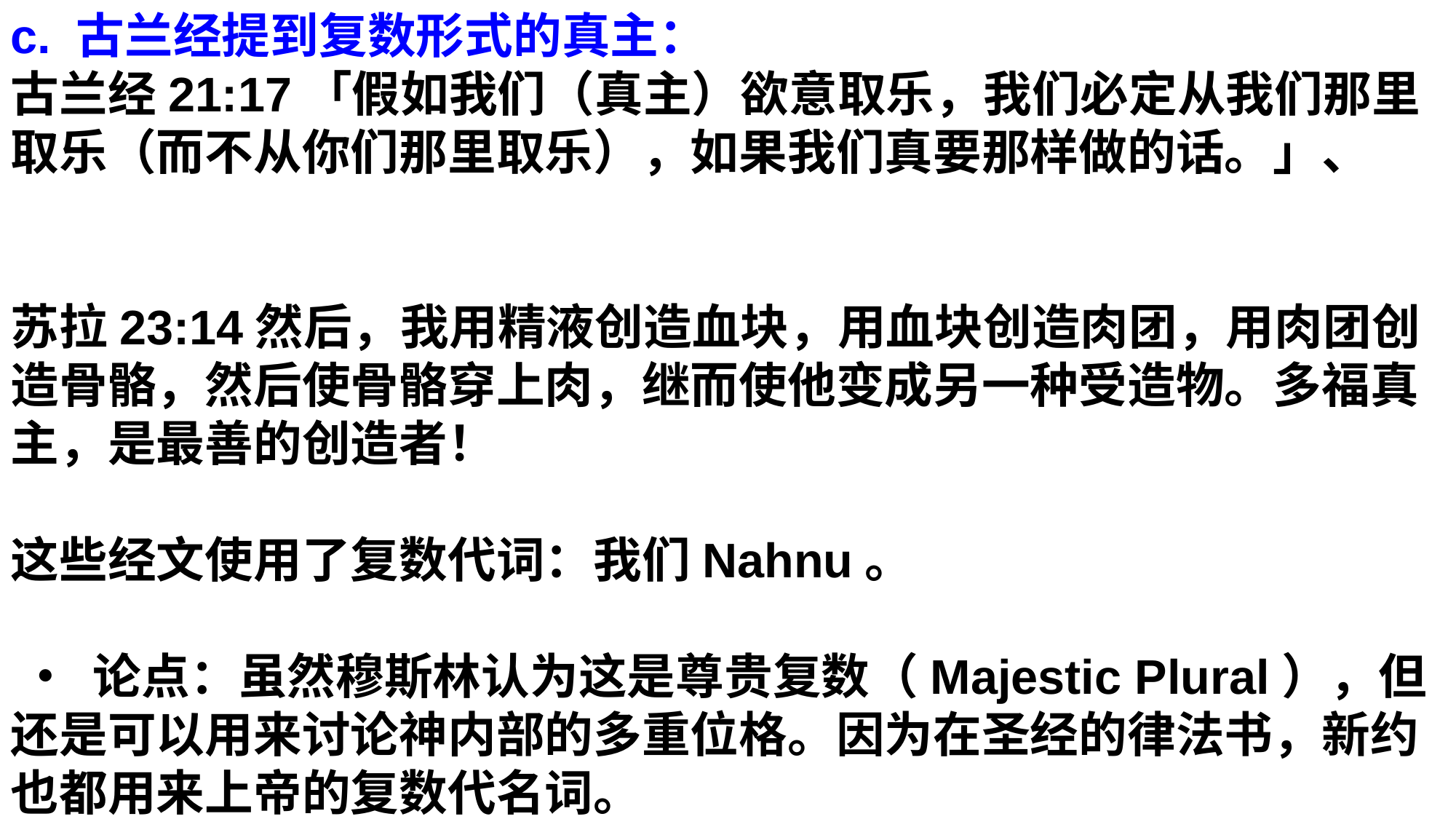

c. 古兰经提到复数形式的真主：
古兰经21:17「假如我们（真主）欲意取乐，我们必定从我们那里取乐（而不从你们那里取乐），如果我们真要那样做的话。」、

苏拉23:14然后，我用精液创造血块，用血块创造肉团，用肉团创造骨骼，然后使骨骼穿上肉，继而使他变成另一种受造物。多福真主，是最善的创造者！

这些经文使用了复数代词：我们Nahnu。

 • 论点：虽然穆斯林认为这是尊贵复数（Majestic Plural），但还是可以用来讨论神内部的多重位格。因为在圣经的律法书，新约也都用来上帝的复数代名词。